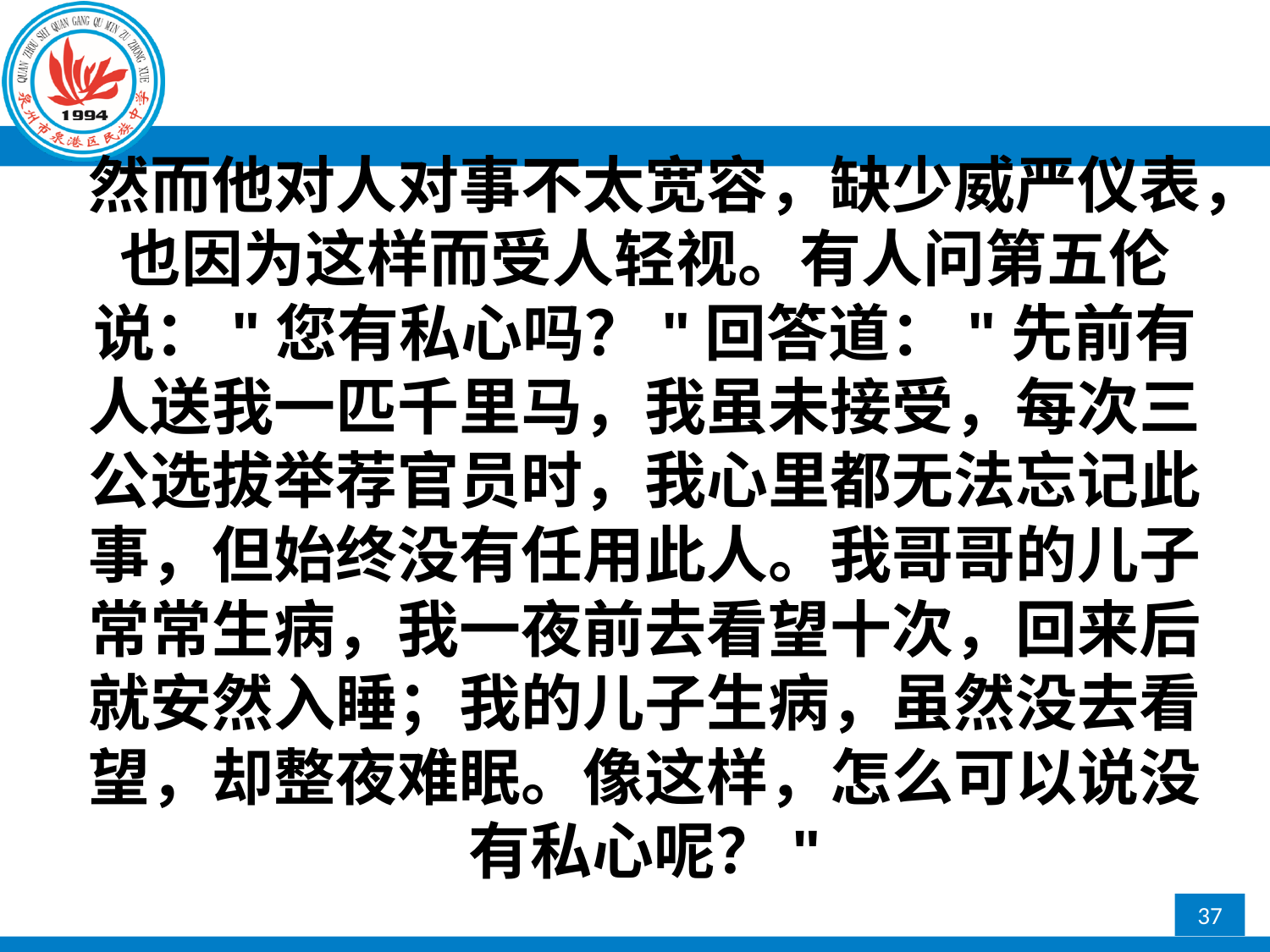

# 然而他对人对事不太宽容，缺少威严仪表，也因为这样而受人轻视。有人问第五伦说："您有私心吗？"回答道："先前有人送我一匹千里马，我虽未接受，每次三公选拔举荐官员时，我心里都无法忘记此事，但始终没有任用此人。我哥哥的儿子常常生病，我一夜前去看望十次，回来后就安然入睡；我的儿子生病，虽然没去看望，却整夜难眠。像这样，怎么可以说没有私心呢？"